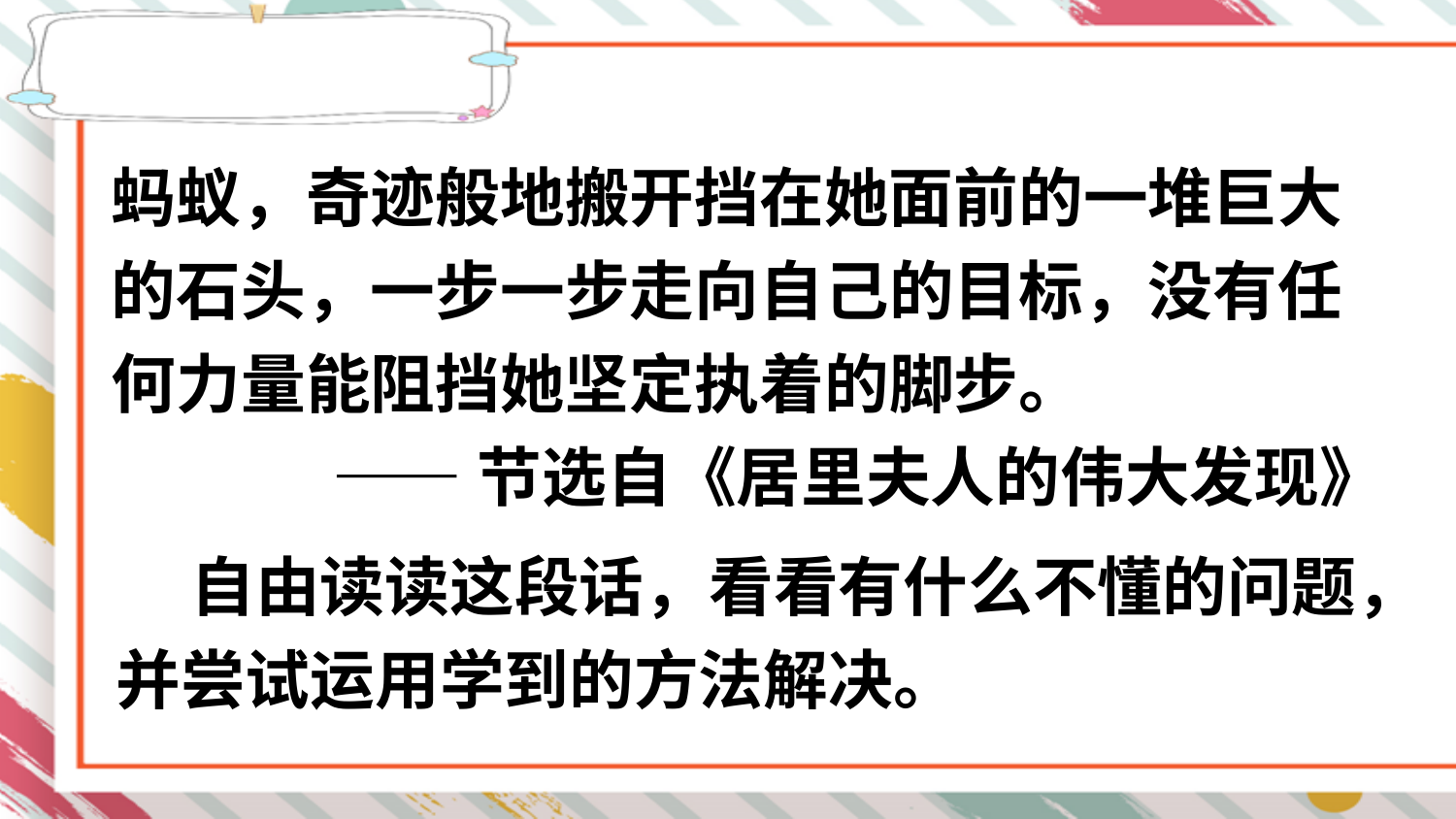

蚂蚁，奇迹般地搬开挡在她面前的一堆巨大的石头，一步一步走向自己的目标，没有任何力量能阻挡她坚定执着的脚步。
——节选自《居里夫人的伟大发现》
    自由读读这段话，看看有什么不懂的问题，并尝试运用学到的方法解决。